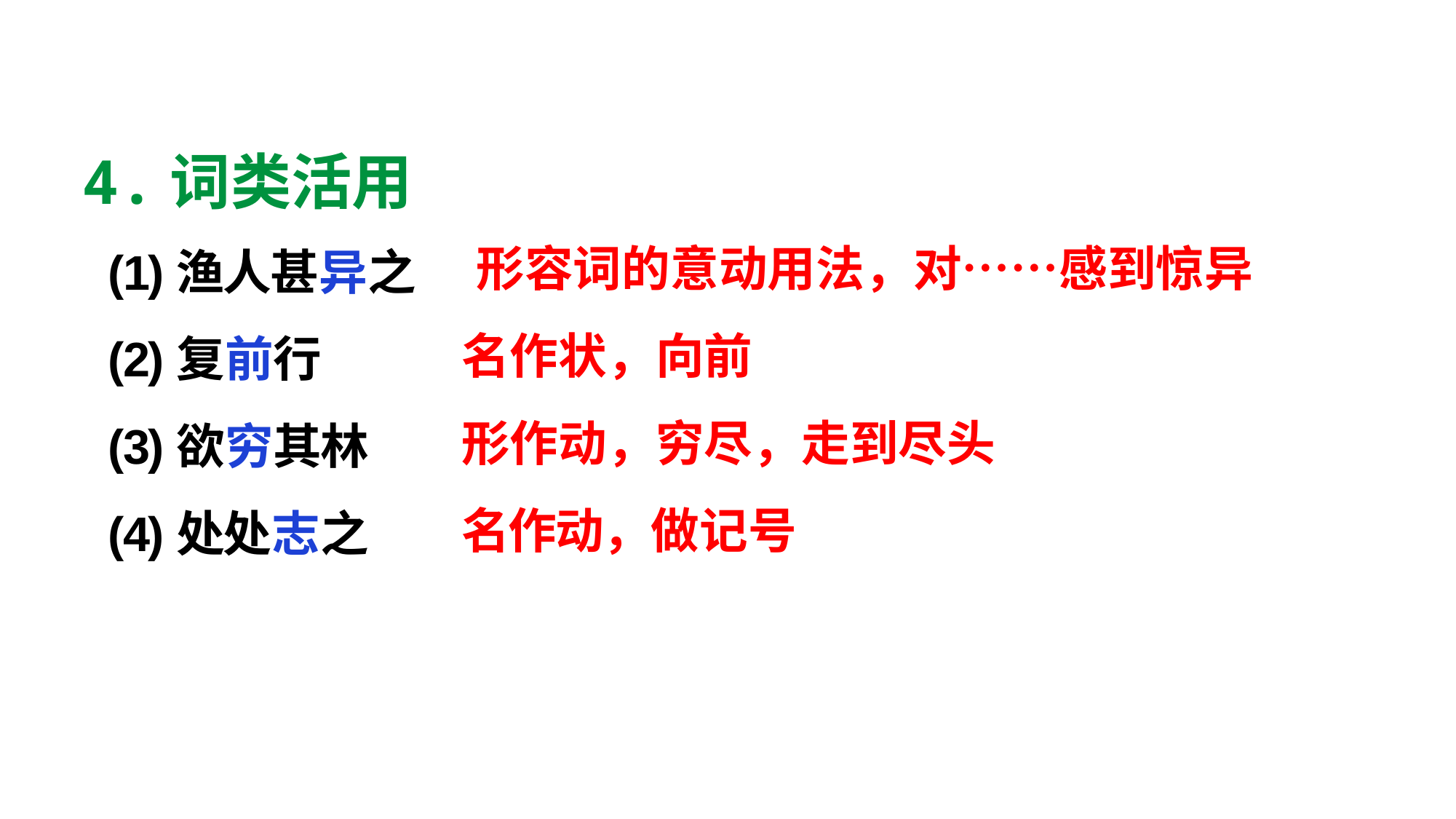

4.词类活用
(1)渔人甚异之
(2)复前行
(3)欲穷其林
(4)处处志之
形容词的意动用法，对……感到惊异
名作状，向前
形作动，穷尽，走到尽头
名作动，做记号